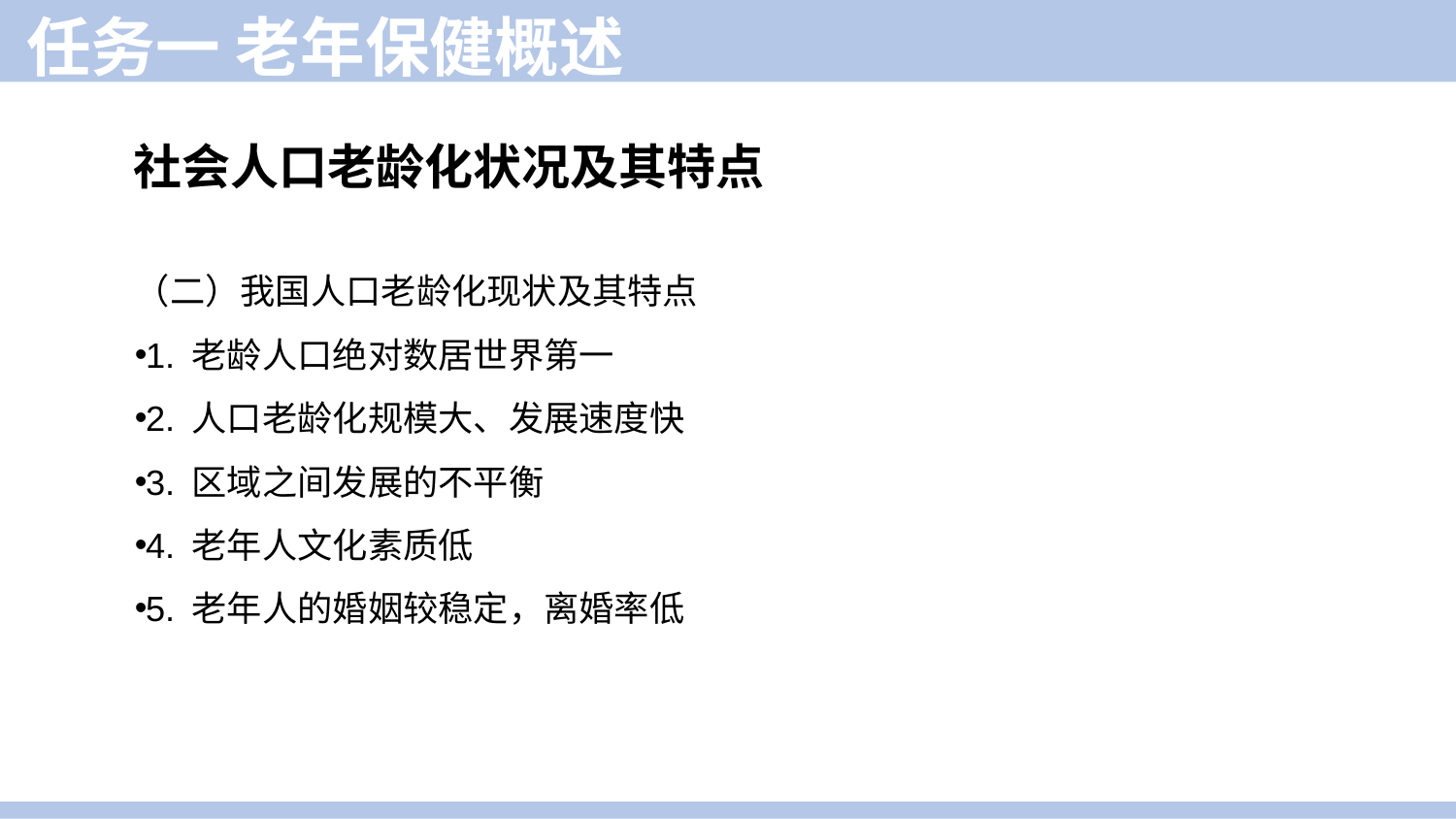

任务一 老年保健概述
社会人口老龄化状况及其特点
（二）我国人口老龄化现状及其特点
1. 老龄人口绝对数居世界第一
2. 人口老龄化规模大、发展速度快
3. 区域之间发展的不平衡
4. 老年人文化素质低
5. 老年人的婚姻较稳定，离婚率低